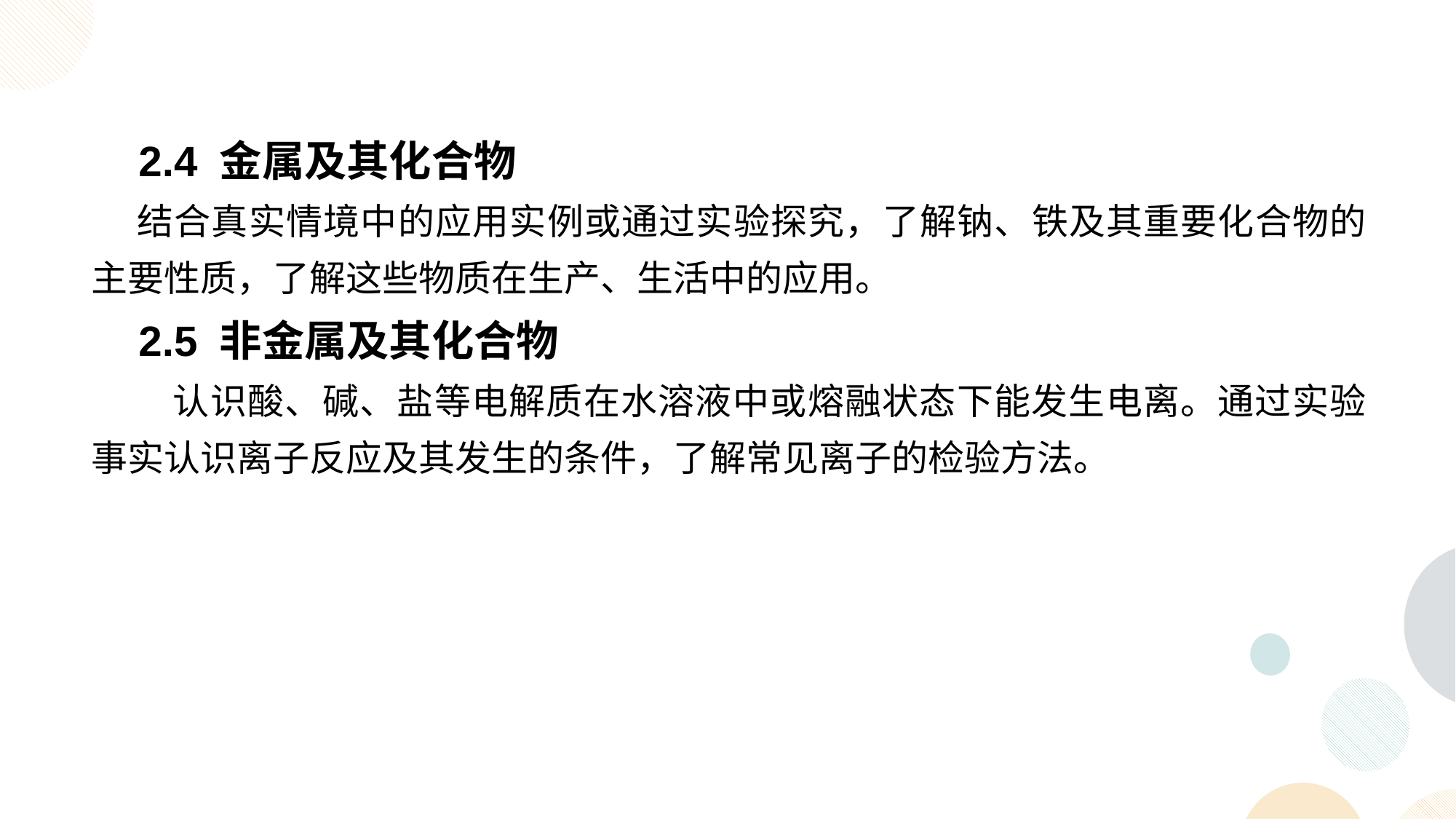

2.4 金属及其化合物
    结合真实情境中的应用实例或通过实验探究，了解钠、铁及其重要化合物的主要性质，了解这些物质在生产、生活中的应用。
    2.5 非金属及其化合物
 认识酸、碱、盐等电解质在水溶液中或熔融状态下能发生电离。通过实验事实认识离子反应及其发生的条件，了解常见离子的检验方法。